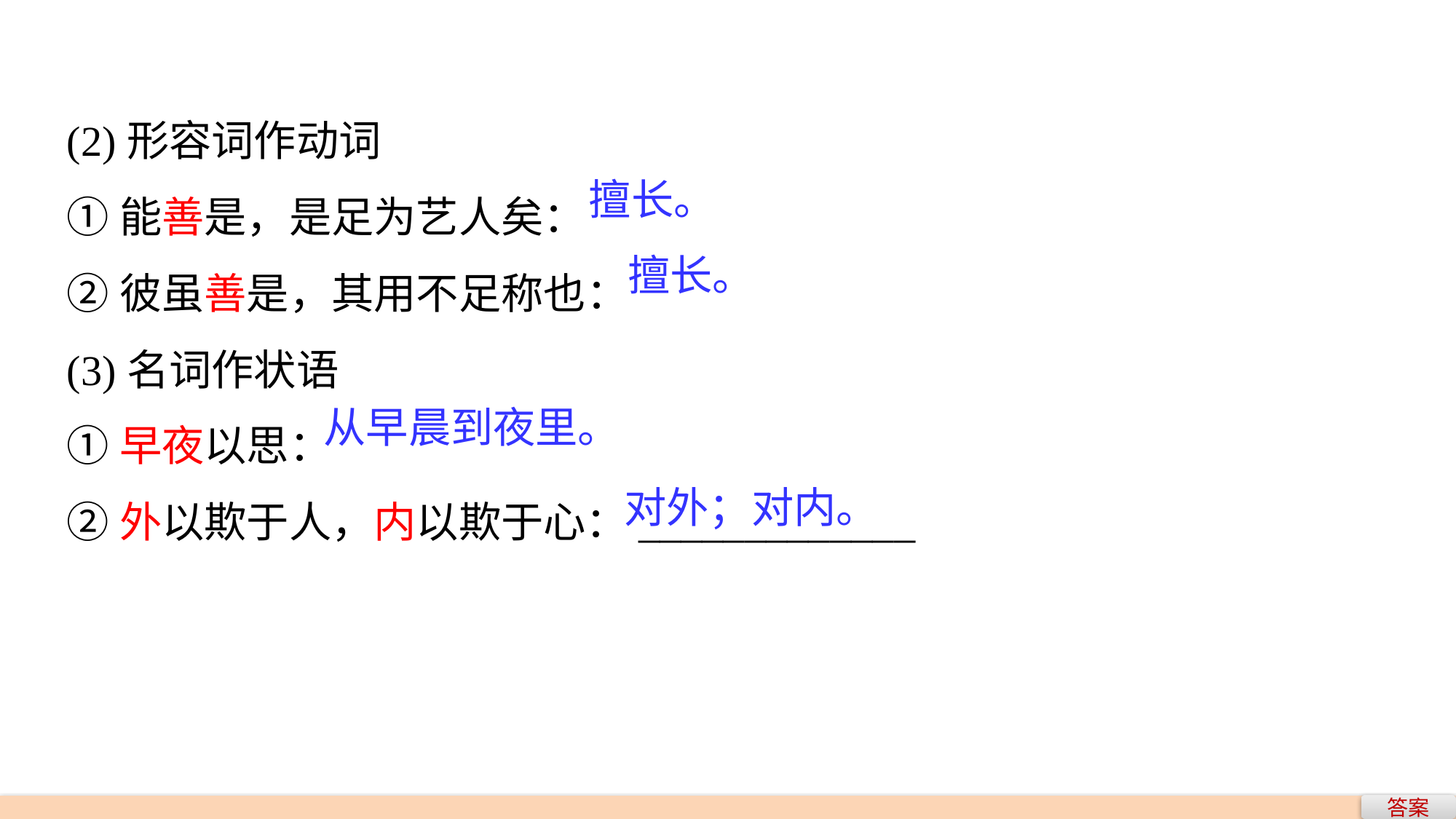

(2)形容词作动词
①能善是，是足为艺人矣：
②彼虽善是，其用不足称也：
(3)名词作状语
①早夜以思：
②外以欺于人，内以欺于心：_____________
擅长。
擅长。
从早晨到夜里。
对外；对内。
答案